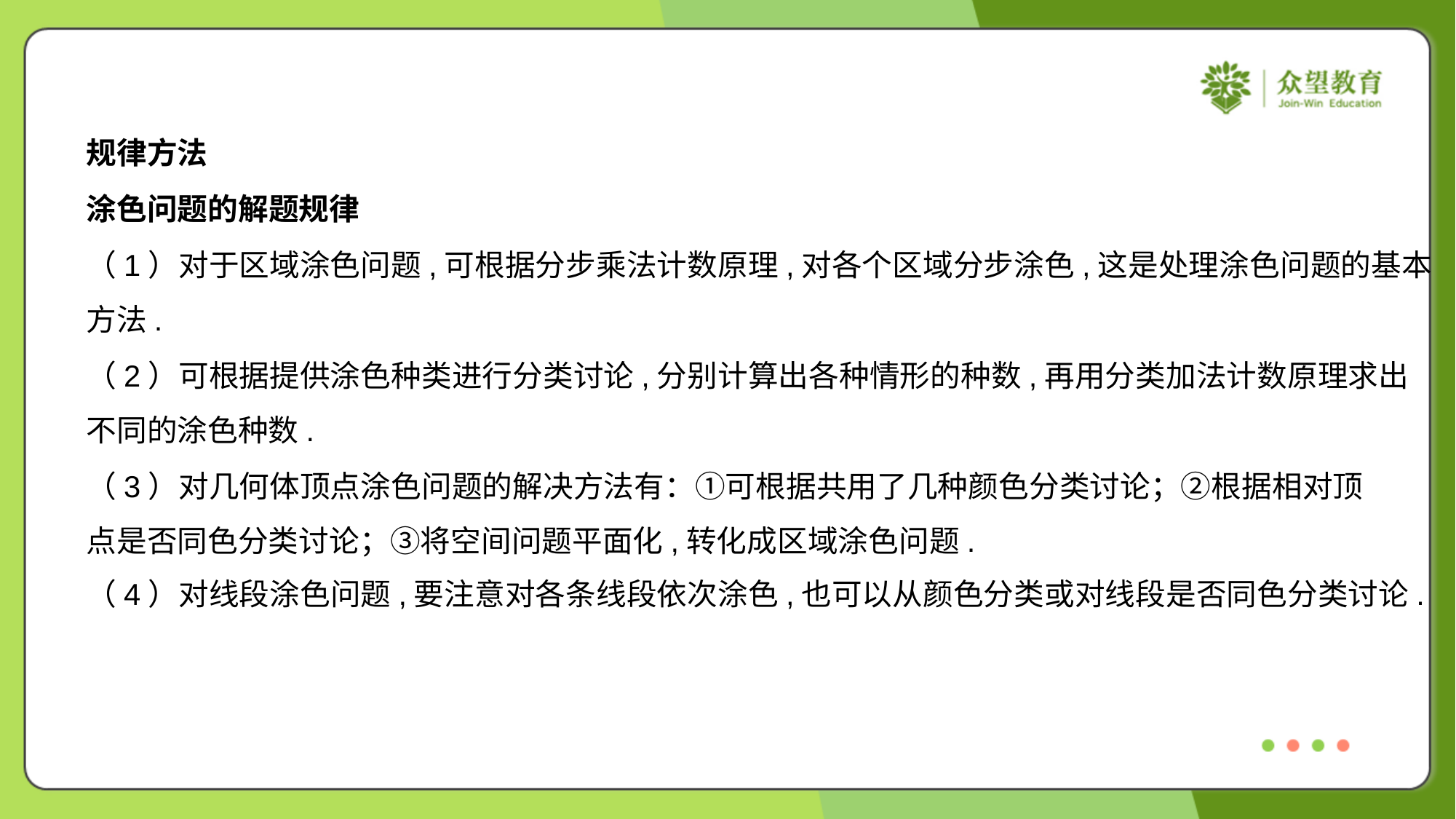

规律方法
涂色问题的解题规律
（1）对于区域涂色问题,可根据分步乘法计数原理,对各个区域分步涂色,这是处理涂色问题的基本
方法.
（2）可根据提供涂色种类进行分类讨论,分别计算出各种情形的种数,再用分类加法计数原理求出
不同的涂色种数.
（3）对几何体顶点涂色问题的解决方法有：①可根据共用了几种颜色分类讨论；②根据相对顶
点是否同色分类讨论；③将空间问题平面化,转化成区域涂色问题.
（4）对线段涂色问题,要注意对各条线段依次涂色,也可以从颜色分类或对线段是否同色分类讨论.